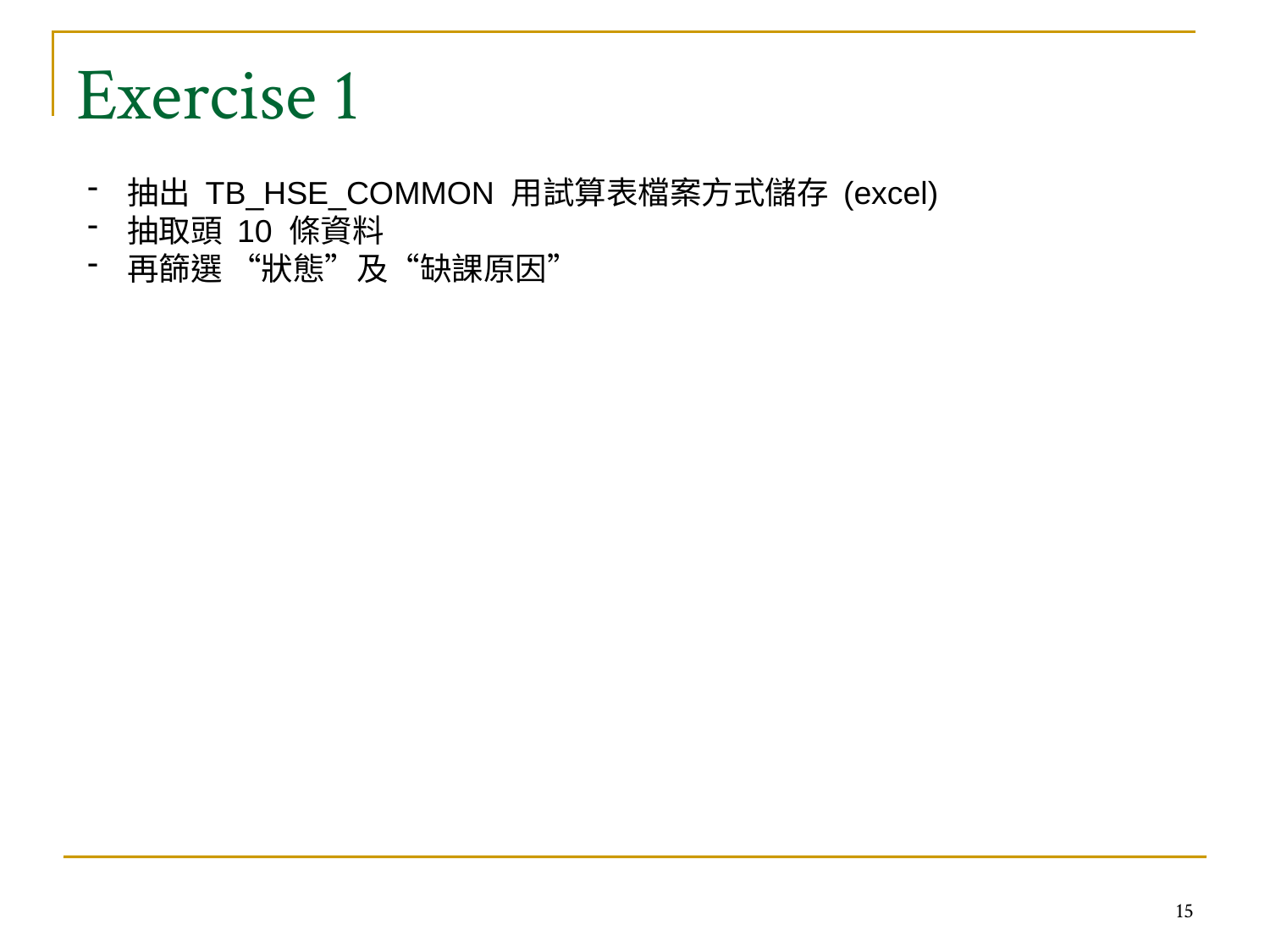

# Exercise 1
抽出 TB_HSE_COMMON 用試算表檔案方式儲存 (excel)
抽取頭 10 條資料
再篩選 “狀態”及“缺課原因”
15